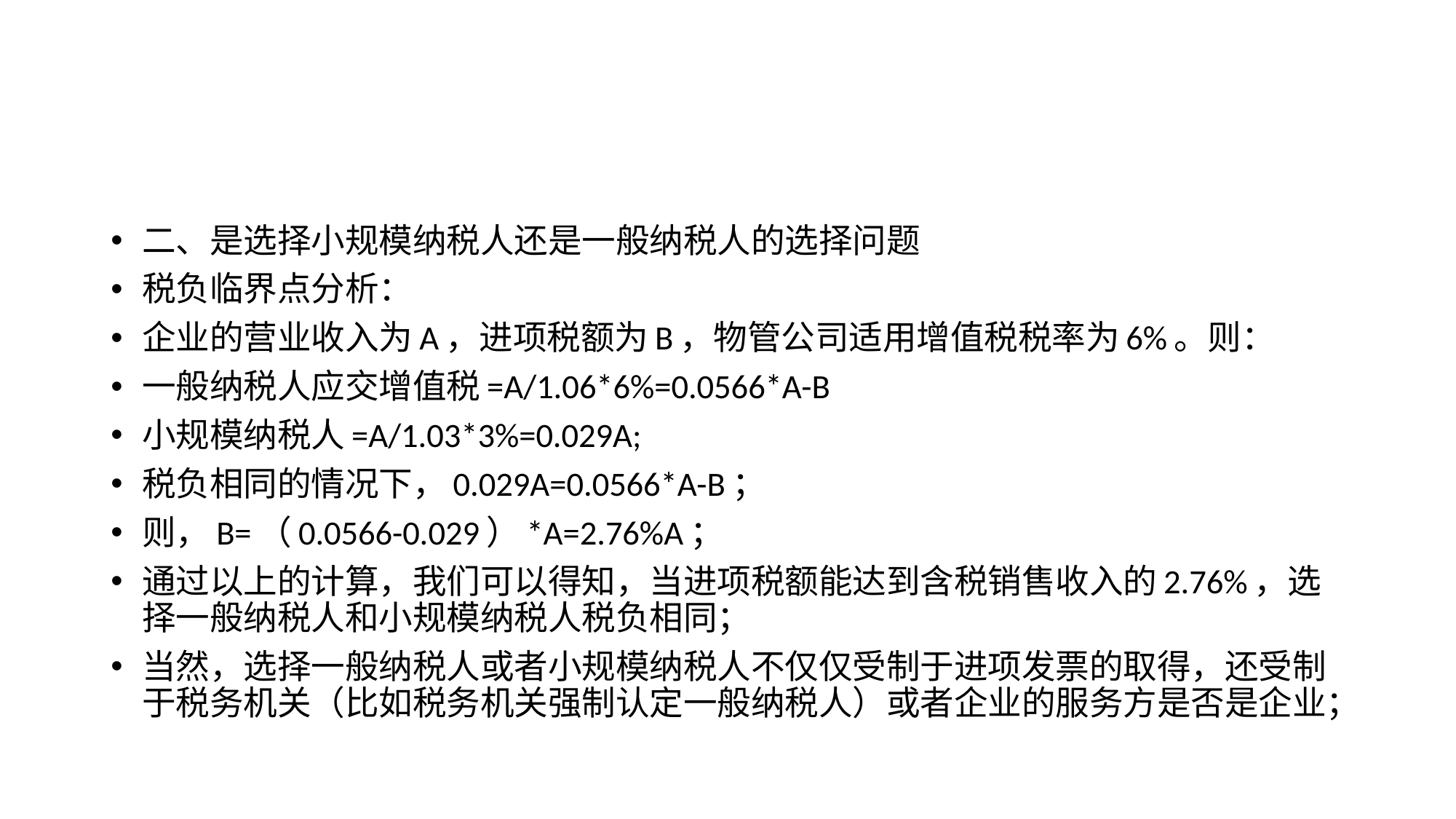

#
二、是选择小规模纳税人还是一般纳税人的选择问题
税负临界点分析：
企业的营业收入为A，进项税额为B，物管公司适用增值税税率为6%。则：
一般纳税人应交增值税=A/1.06*6%=0.0566*A-B
小规模纳税人=A/1.03*3%=0.029A;
税负相同的情况下，0.029A=0.0566*A-B；
则，B=（0.0566-0.029）*A=2.76%A；
通过以上的计算，我们可以得知，当进项税额能达到含税销售收入的2.76%，选择一般纳税人和小规模纳税人税负相同；
当然，选择一般纳税人或者小规模纳税人不仅仅受制于进项发票的取得，还受制于税务机关（比如税务机关强制认定一般纳税人）或者企业的服务方是否是企业；